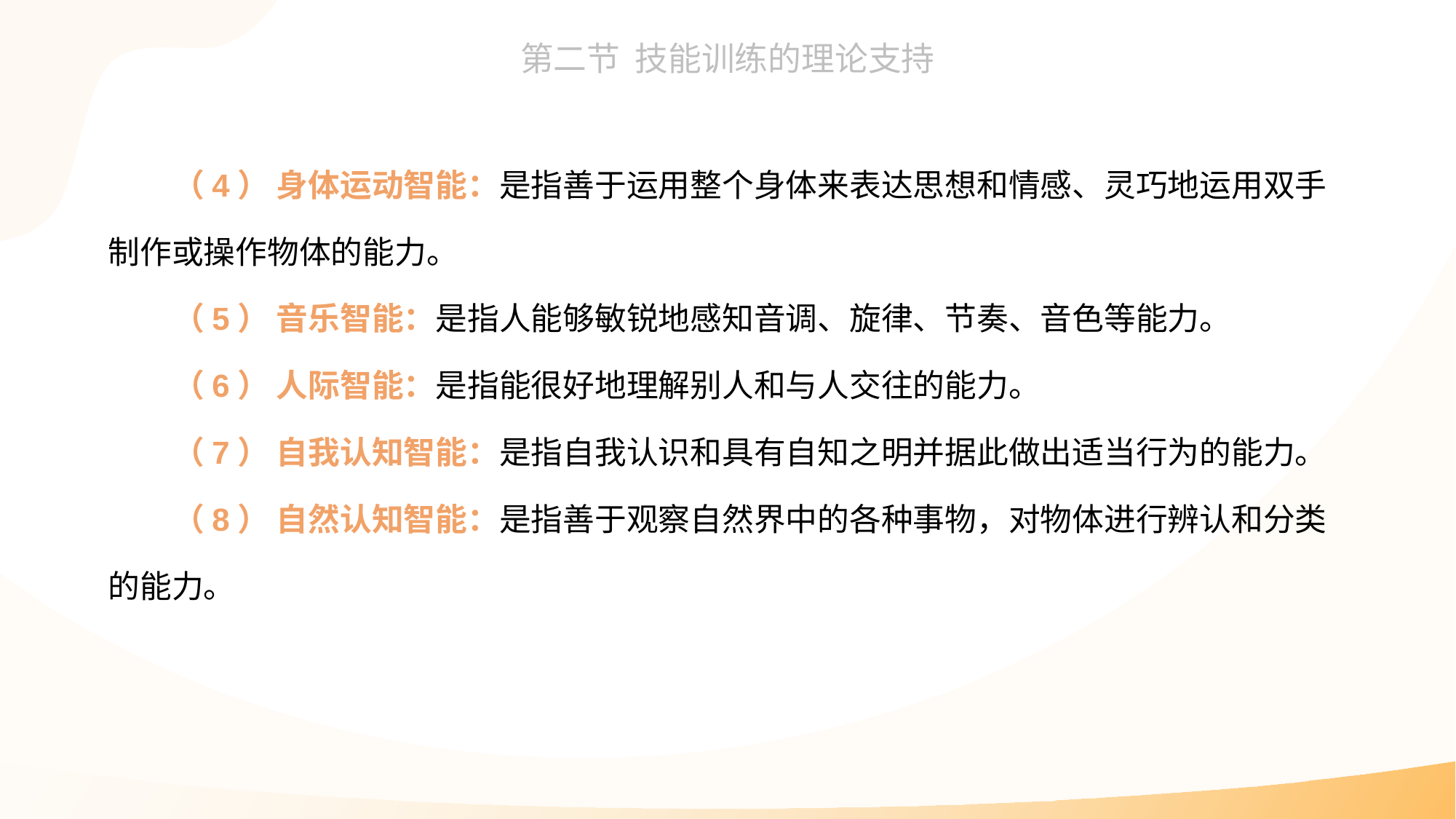

（4） 身体运动智能：是指善于运用整个身体来表达思想和情感、灵巧地运用双手制作或操作物体的能力。
（5） 音乐智能：是指人能够敏锐地感知音调、旋律、节奏、音色等能力。
（6） 人际智能：是指能很好地理解别人和与人交往的能力。
（7） 自我认知智能：是指自我认识和具有自知之明并据此做出适当行为的能力。
（8） 自然认知智能：是指善于观察自然界中的各种事物，对物体进行辨认和分类的能力。